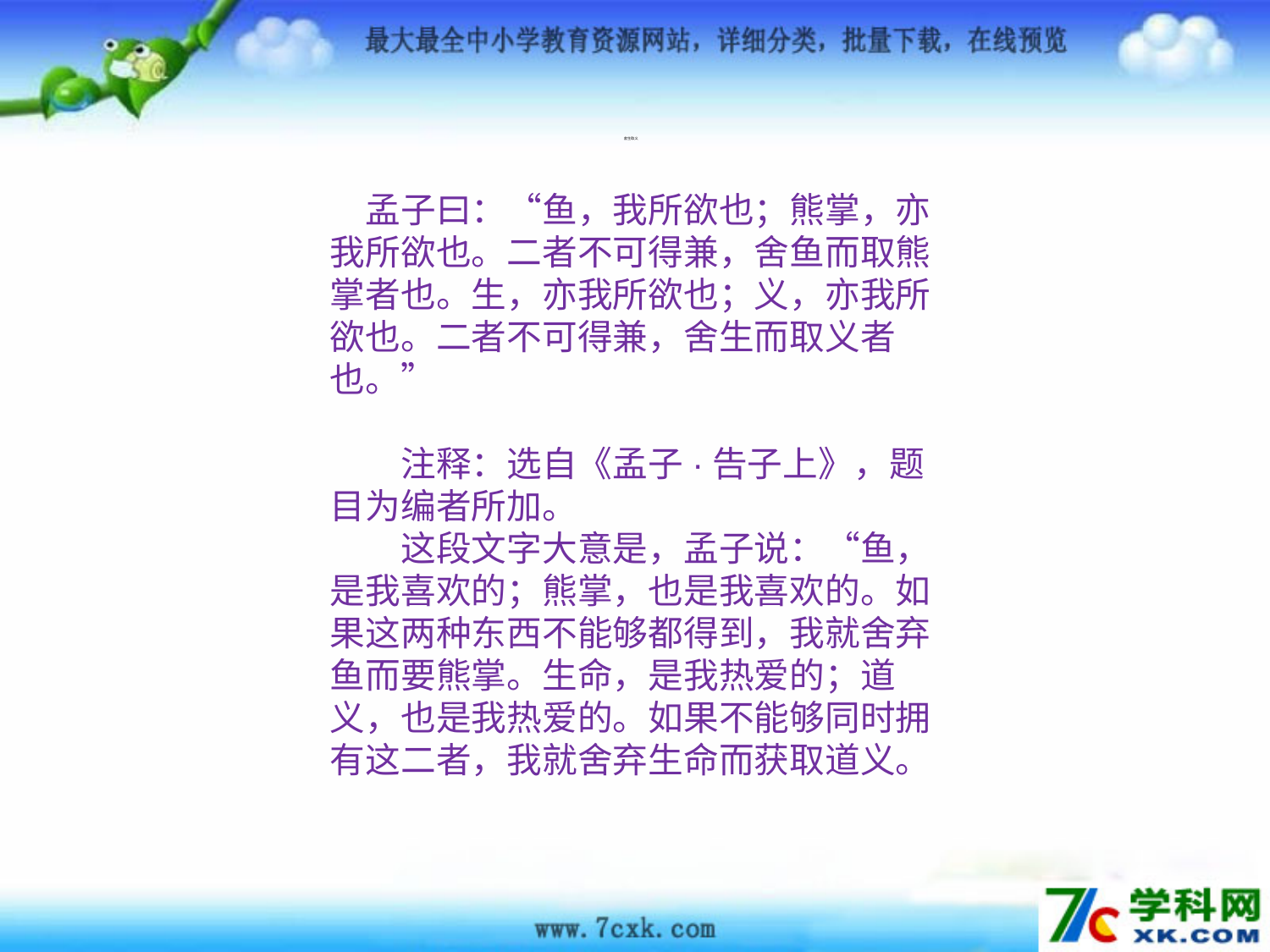

舍生取义
　孟子曰：“鱼，我所欲也；熊掌，亦我所欲也。二者不可得兼，舍鱼而取熊掌者也。生，亦我所欲也；义，亦我所欲也。二者不可得兼，舍生而取义者也。”
　　注释：选自《孟子·告子上》，题目为编者所加。
　　这段文字大意是，孟子说：“鱼，是我喜欢的；熊掌，也是我喜欢的。如果这两种东西不能够都得到，我就舍弃鱼而要熊掌。生命，是我热爱的；道义，也是我热爱的。如果不能够同时拥有这二者，我就舍弃生命而获取道义。